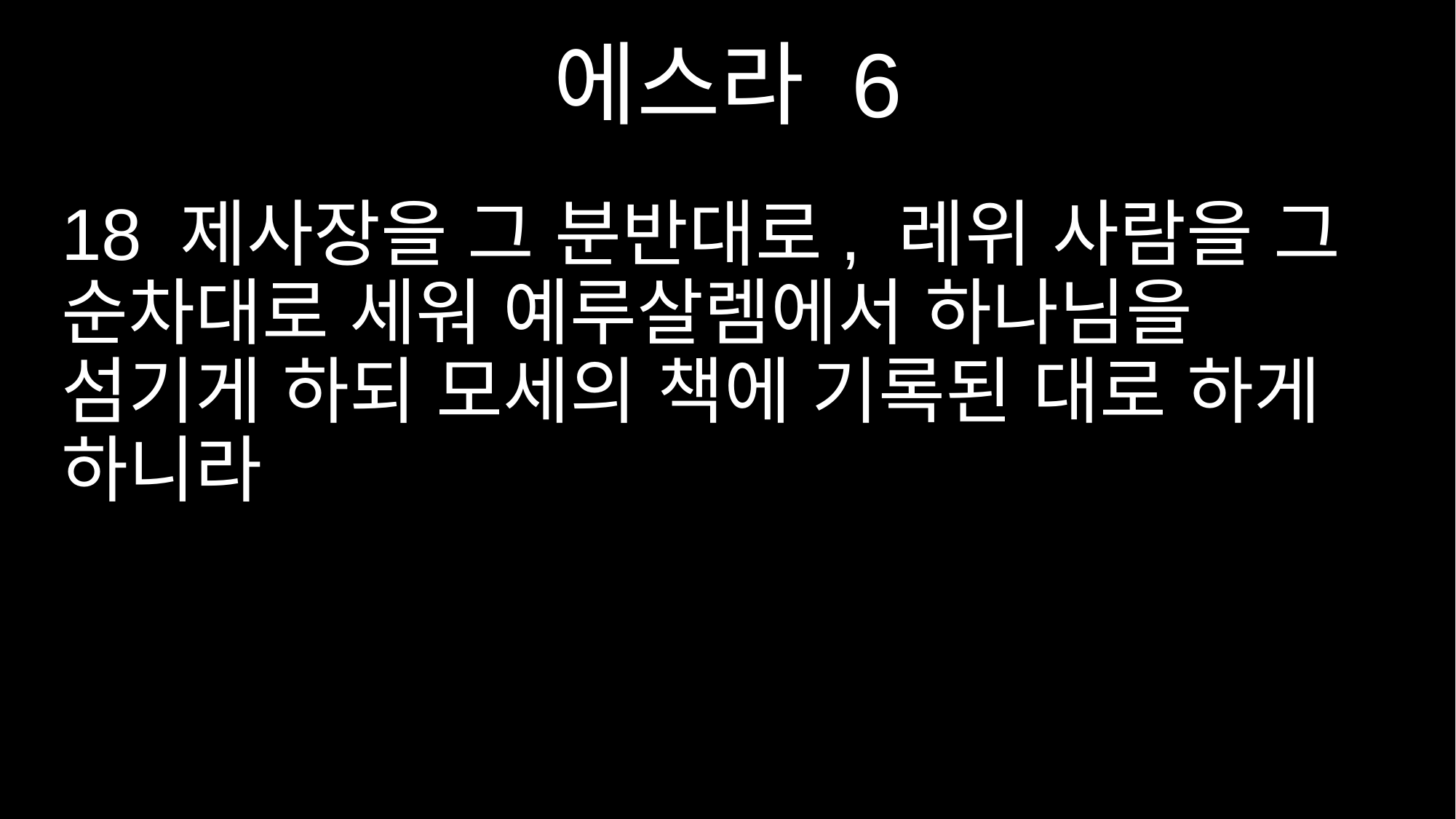

에스라 6
18 제사장을 그 분반대로, 레위 사람을 그 순차대로 세워 예루살렘에서 하나님을 섬기게 하되 모세의 책에 기록된 대로 하게 하니라